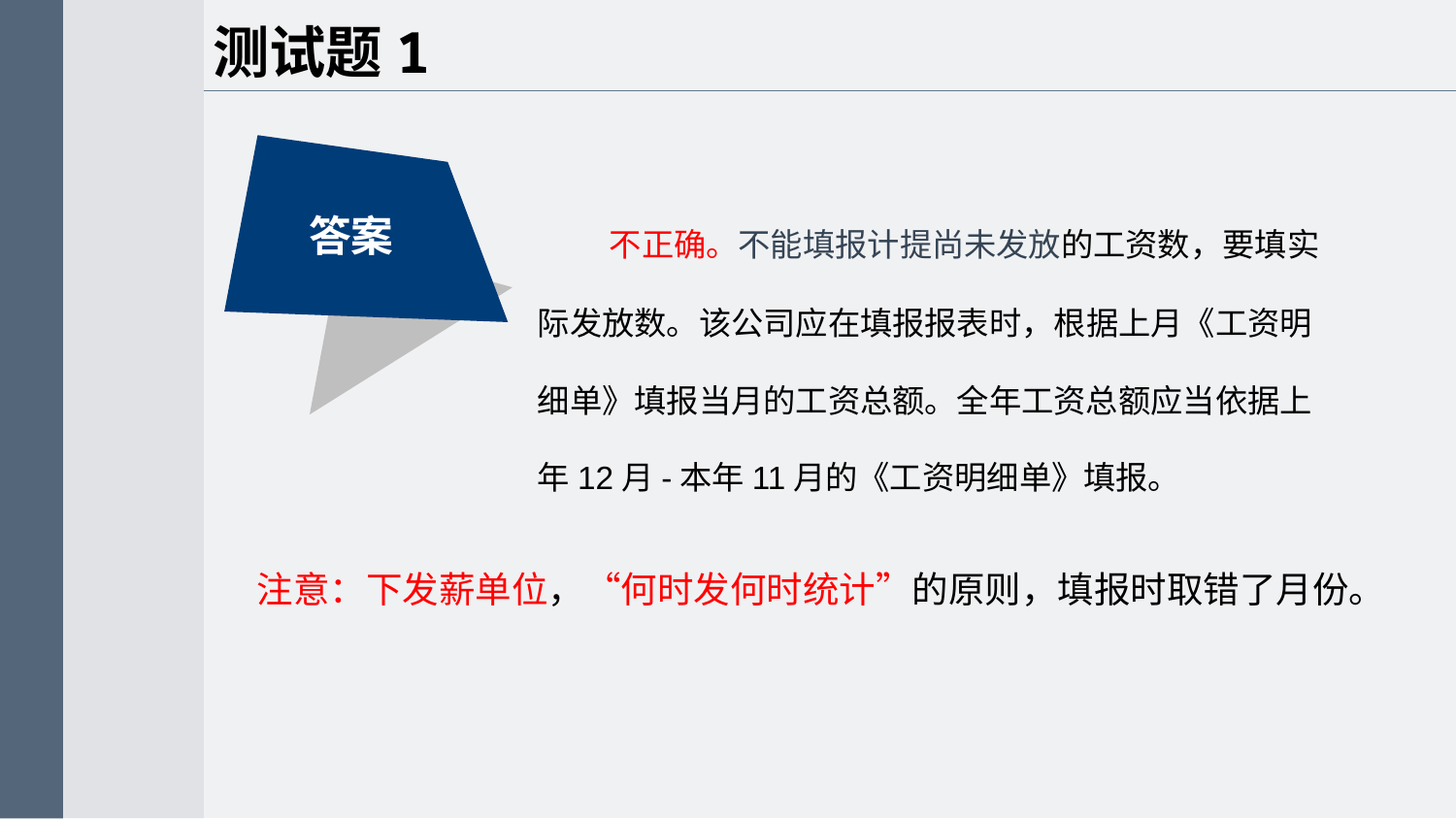

测试题1

        不正确。不能填报计提尚未发放的工资数，要填实际发放数。该公司应在填报报表时，根据上月《工资明细单》填报当月的工资总额。全年工资总额应当依据上年12月-本年11月的《工资明细单》填报。
答案

注意：下发薪单位，“何时发何时统计”的原则，填报时取错了月份。